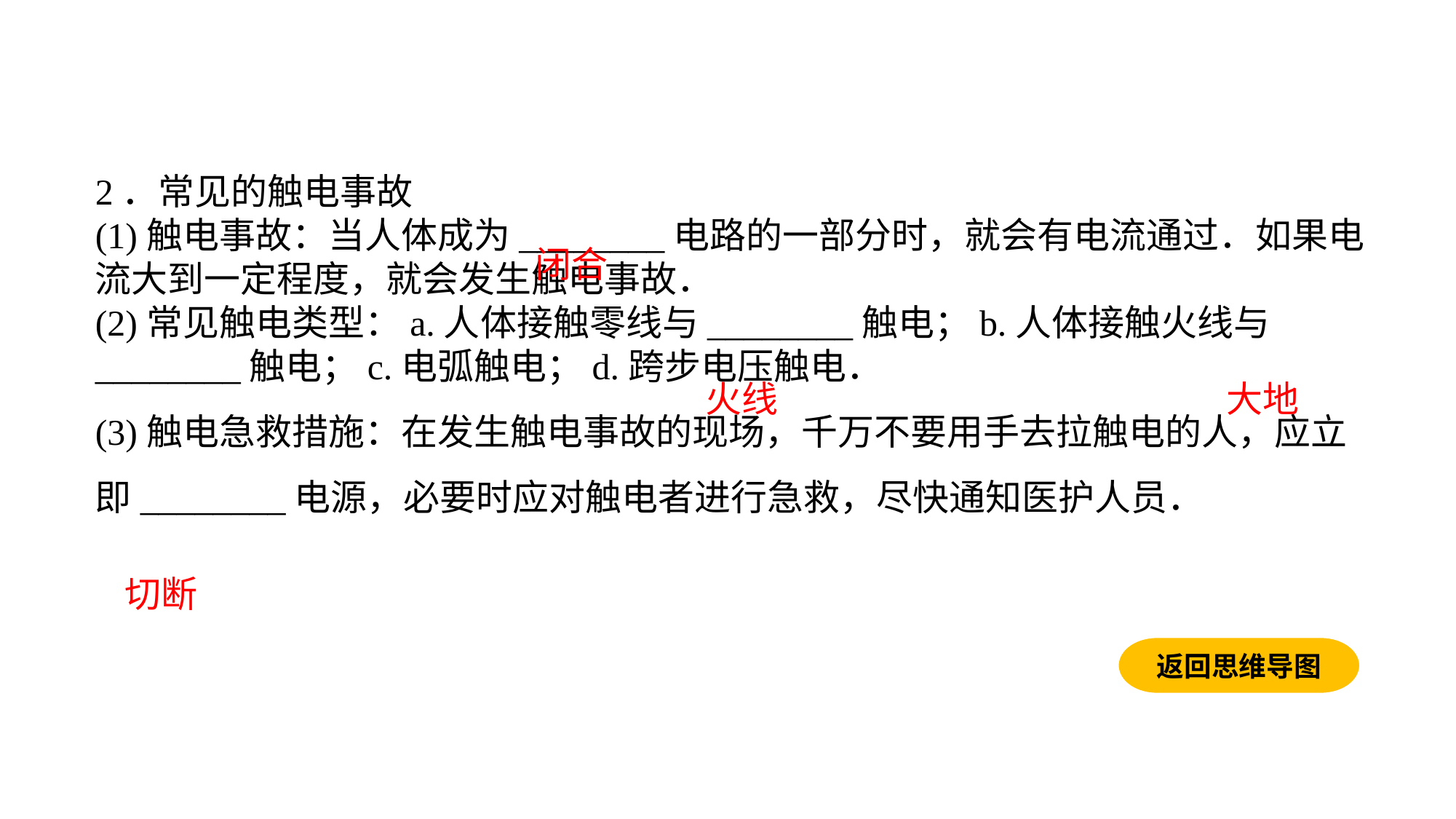

2．常见的触电事故(1)触电事故：当人体成为________电路的一部分时，就会有电流通过．如果电流大到一定程度，就会发生触电事故．(2)常见触电类型：a.人体接触零线与________触电；b.人体接触火线与________触电；c.电弧触电；d.跨步电压触电．(3)触电急救措施：在发生触电事故的现场，千万不要用手去拉触电的人，应立即________电源，必要时应对触电者进行急救，尽快通知医护人员．
闭合
火线
大地
切断
返回思维导图